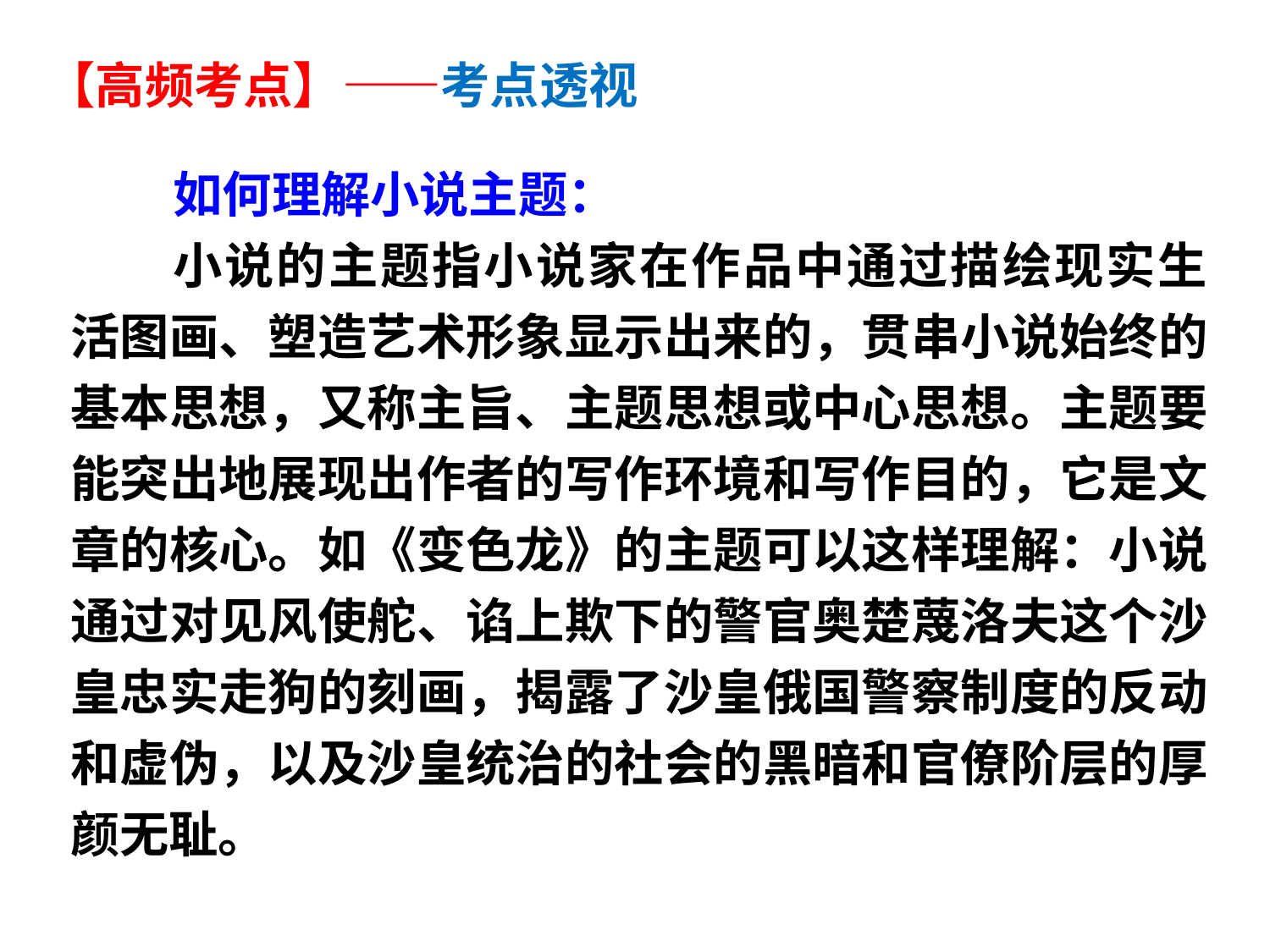

【高频考点】——考点透视
如何理解小说主题：
小说的主题指小说家在作品中通过描绘现实生活图画、塑造艺术形象显示出来的，贯串小说始终的基本思想，又称主旨、主题思想或中心思想。主题要能突出地展现出作者的写作环境和写作目的，它是文章的核心。如《变色龙》的主题可以这样理解：小说通过对见风使舵、谄上欺下的警官奥楚蔑洛夫这个沙皇忠实走狗的刻画，揭露了沙皇俄国警察制度的反动和虚伪，以及沙皇统治的社会的黑暗和官僚阶层的厚颜无耻。